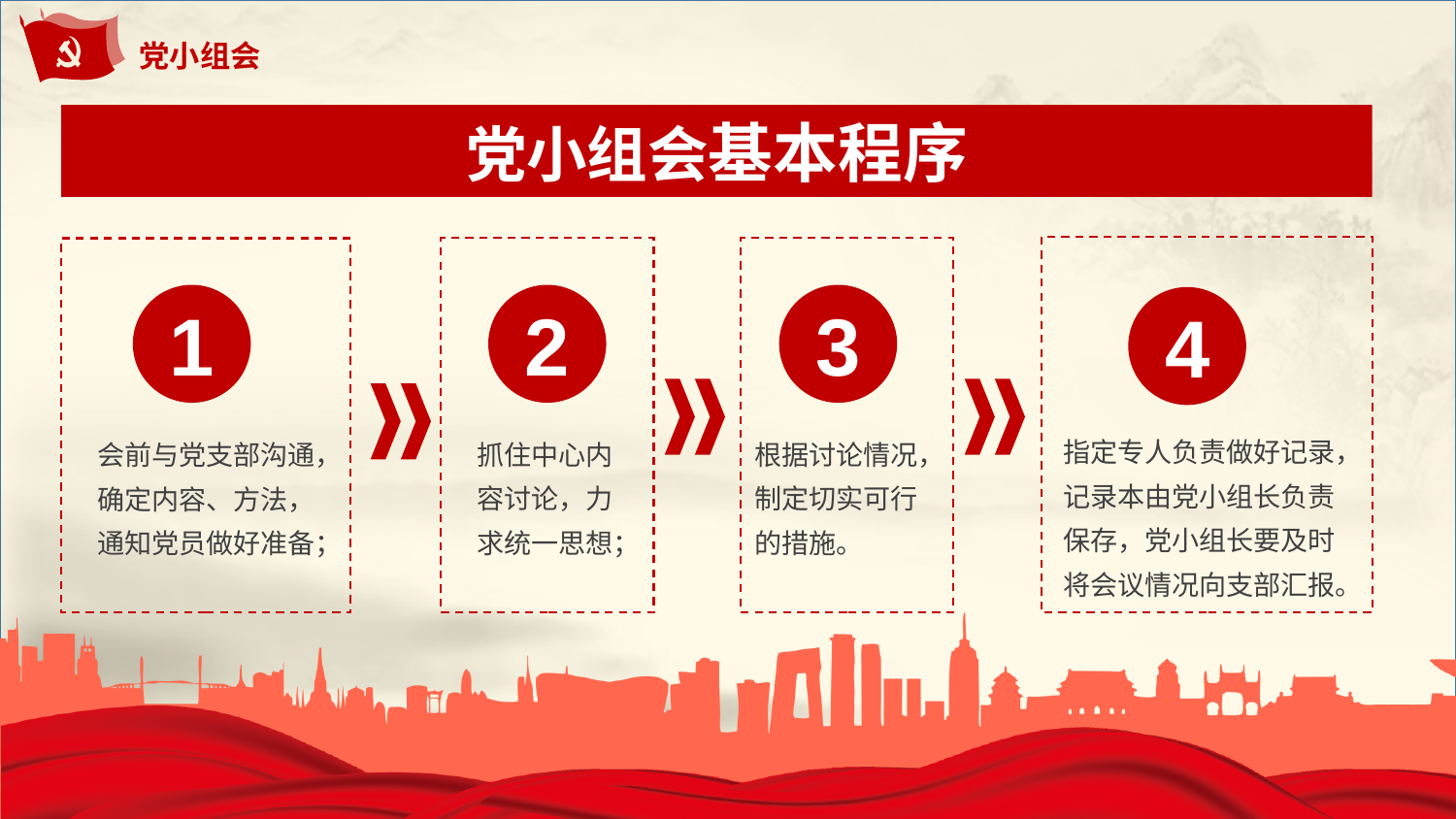

党小组会基本程序

1
2
3
4

指定专人负责做好记录，记录本由党小组长负责保存，党小组长要及时将会议情况向支部汇报。
抓住中心内容讨论，力求统一思想；
根据讨论情况，制定切实可行的措施。
会前与党支部沟通，确定内容、方法，通知党员做好准备；